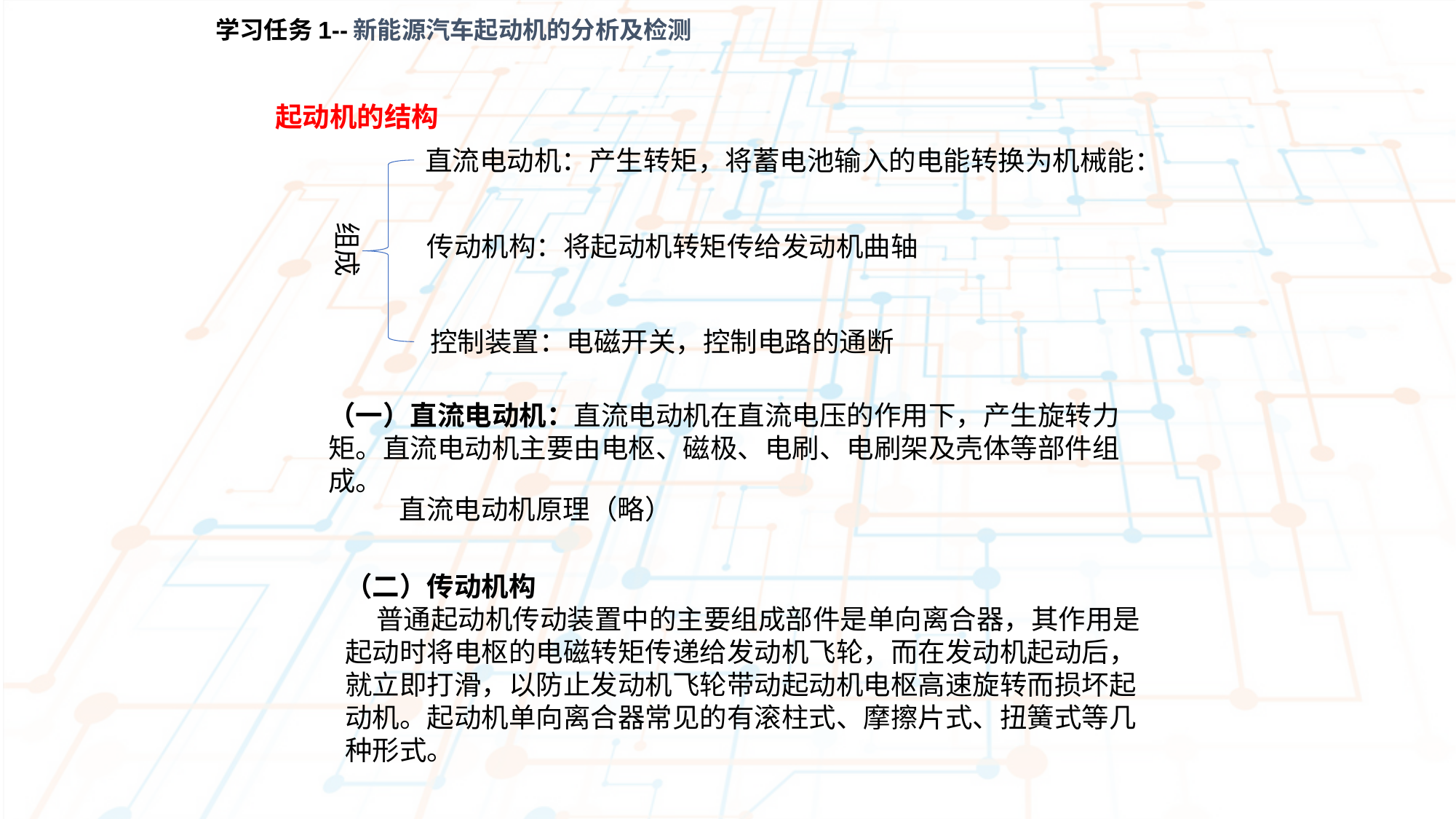

学习任务1--新能源汽车起动机的分析及检测
  起动机的结构
直流电动机：产生转矩，将蓄电池输入的电能转换为机械能：

组成
传动机构：将起动机转矩传给发动机曲轴
控制装置：电磁开关，控制电路的通断
（一）直流电动机：直流电动机在直流电压的作用下，产生旋转力矩。直流电动机主要由电枢、磁极、电刷、电刷架及壳体等部件组成。
直流电动机原理（略）
（二）传动机构
    普通起动机传动装置中的主要组成部件是单向离合器，其作用是起动时将电枢的电磁转矩传递给发动机飞轮，而在发动机起动后，就立即打滑，以防止发动机飞轮带动起动机电枢高速旋转而损坏起动机。起动机单向离合器常见的有滚柱式、摩擦片式、扭簧式等几种形式。